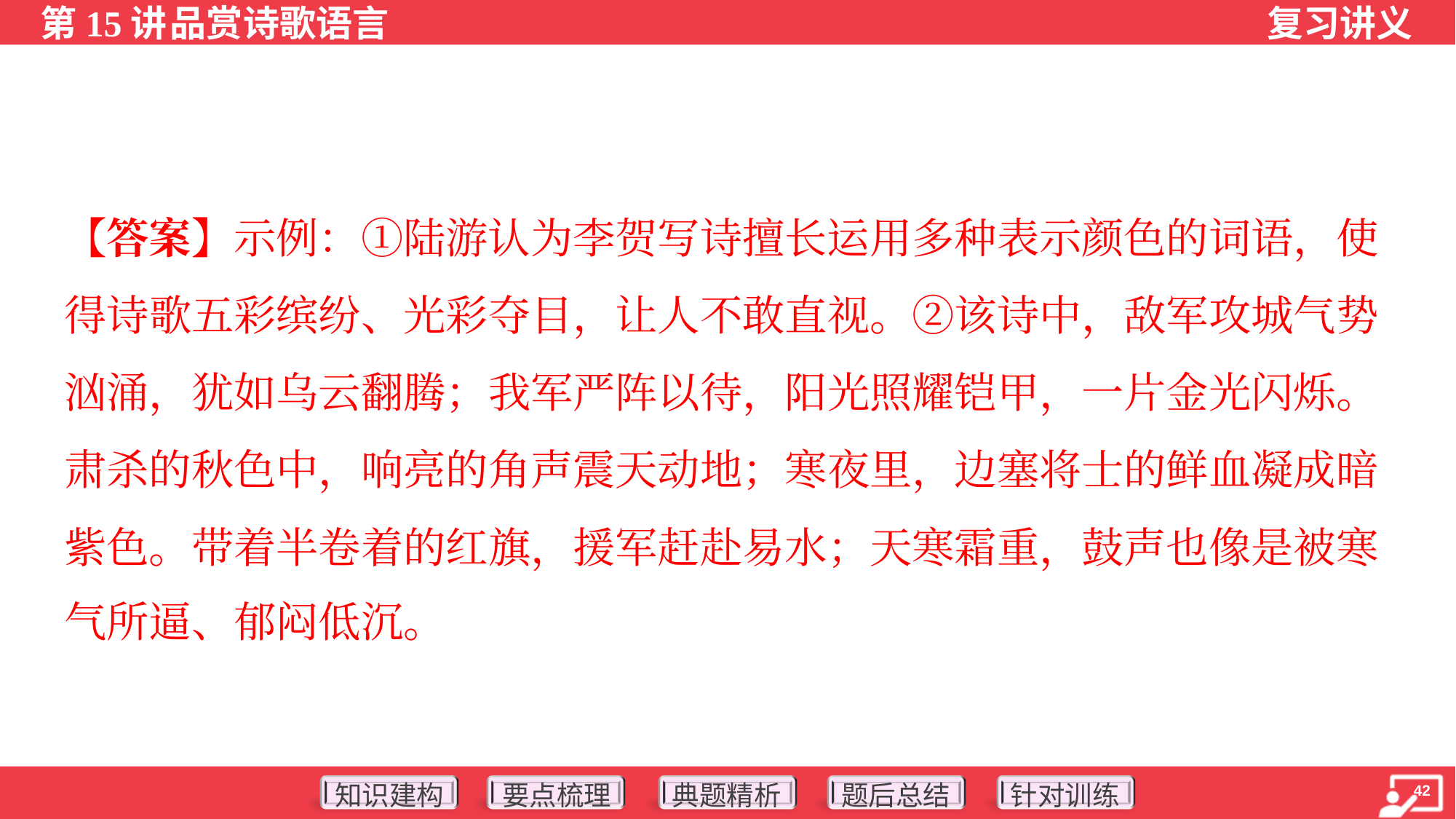

【答案】示例：①陆游认为李贺写诗擅长运用多种表示颜色的词语，使
得诗歌五彩缤纷、光彩夺目，让人不敢直视。②该诗中，敌军攻城气势
汹涌，犹如乌云翻腾；我军严阵以待，阳光照耀铠甲，一片金光闪烁。
肃杀的秋色中，响亮的角声震天动地；寒夜里，边塞将士的鲜血凝成暗
紫色。带着半卷着的红旗，援军赶赴易水；天寒霜重，鼓声也像是被寒
气所逼、郁闷低沉。